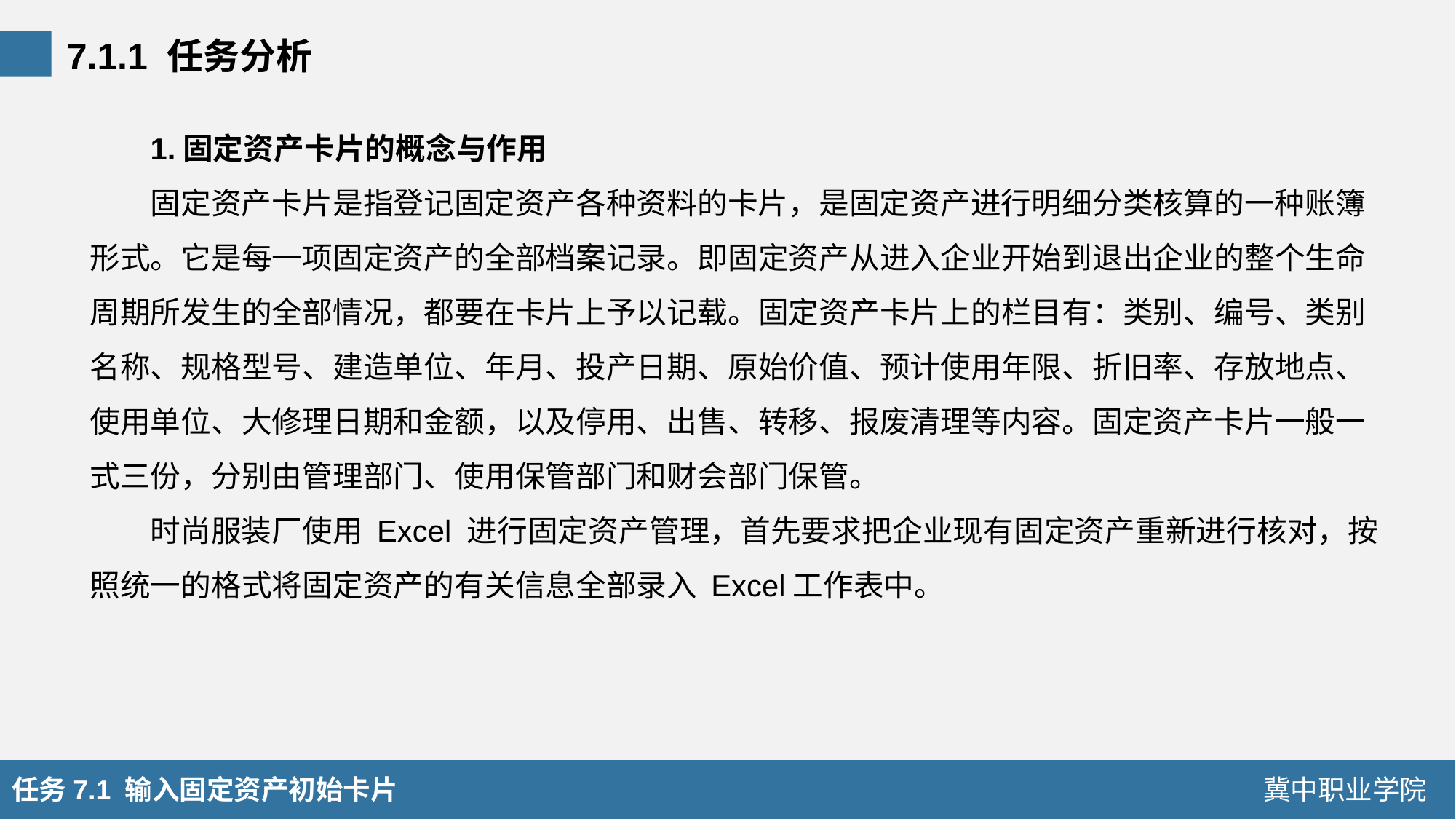

7.1.1 任务分析
1.固定资产卡片的概念与作用
固定资产卡片是指登记固定资产各种资料的卡片，是固定资产进行明细分类核算的一种账簿形式。它是每一项固定资产的全部档案记录。即固定资产从进入企业开始到退出企业的整个生命周期所发生的全部情况，都要在卡片上予以记载。固定资产卡片上的栏目有：类别、编号、类别名称、规格型号、建造单位、年月、投产日期、原始价值、预计使用年限、折旧率、存放地点、使用单位、大修理日期和金额，以及停用、出售、转移、报废清理等内容。固定资产卡片一般一式三份，分别由管理部门、使用保管部门和财会部门保管。
时尚服装厂使用 Excel 进行固定资产管理，首先要求把企业现有固定资产重新进行核对，按照统一的格式将固定资产的有关信息全部录入 Excel工作表中。

任务7.1 输入固定资产初始卡片
冀中职业学院